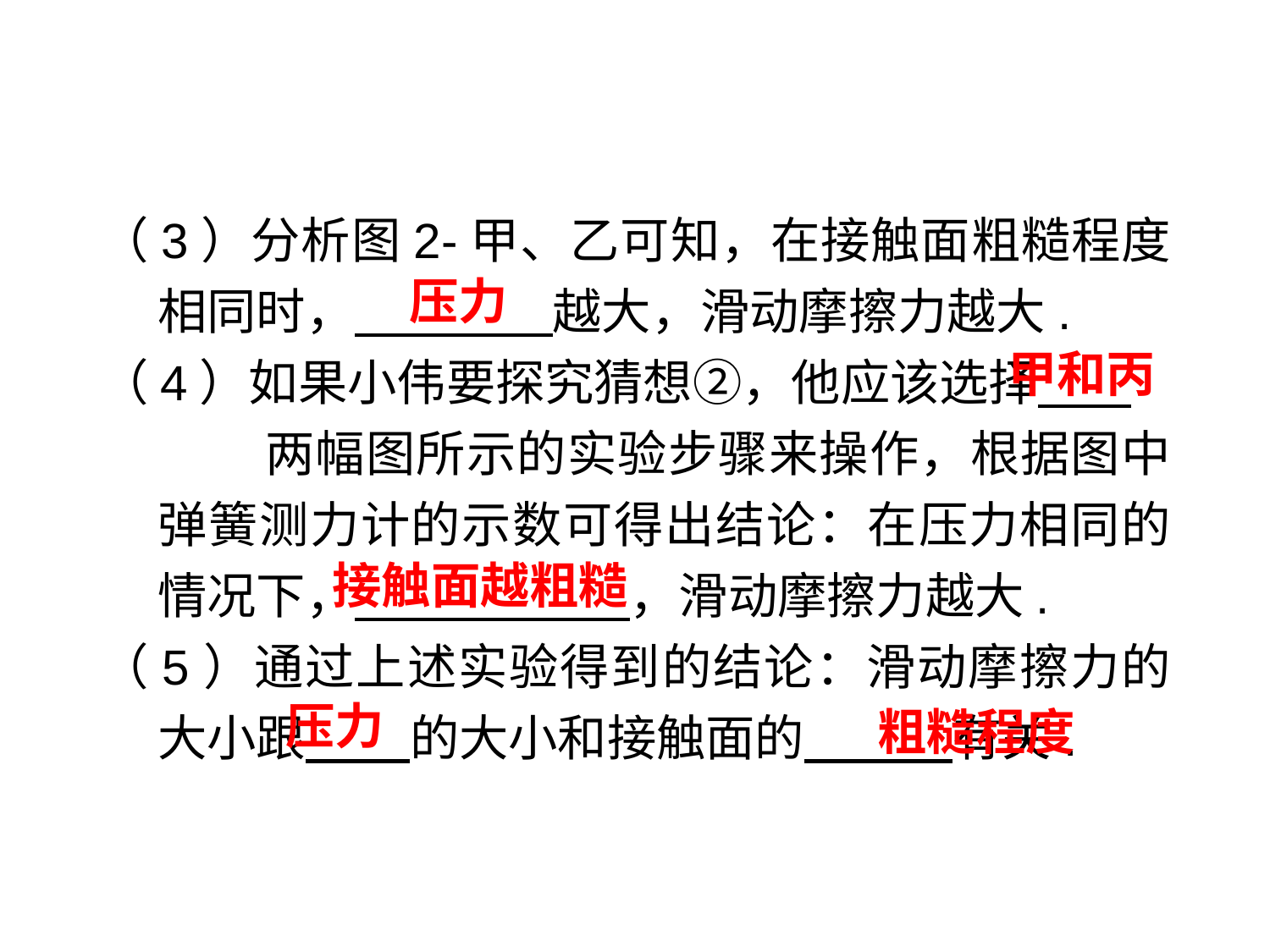

（3）分析图2-甲、乙可知，在接触面粗糙程度相同时，　         　越大，滑动摩擦力越大.
（4）如果小伟要探究猜想②，他应该选择　    .     　两幅图所示的实验步骤来操作，根据图中弹簧测力计的示数可得出结论：在压力相同的情况下，　                　，滑动摩擦力越大.
（5）通过上述实验得到的结论：滑动摩擦力的大小跟　     的大小和接触面的　         有关.
压力
甲和丙
接触面越粗糙
压力
粗糙程度